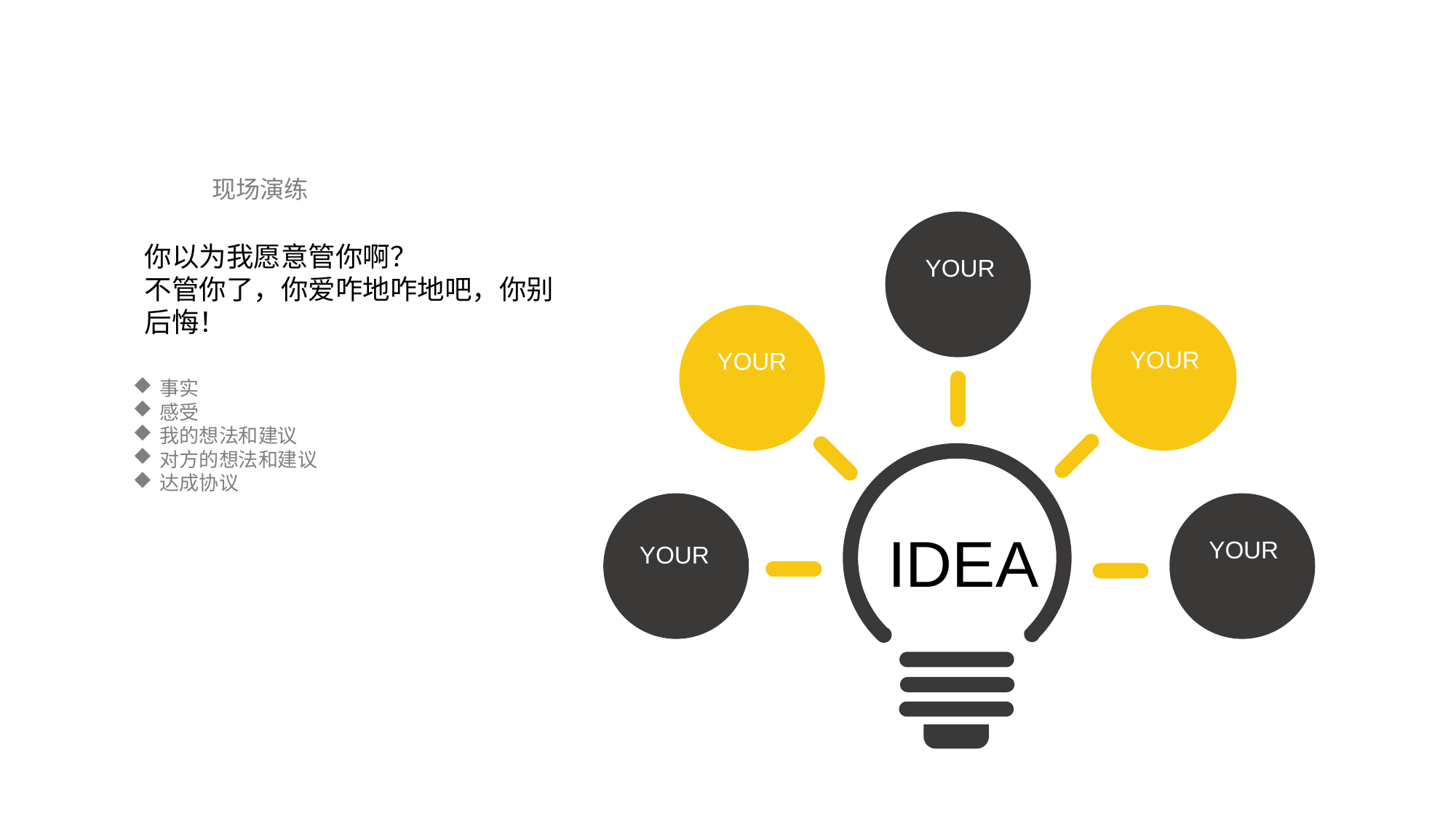

现场演练

你以为我愿意管你啊？
不管你了，你爱咋地咋地吧，你别后悔！
YOUR

YOUR

YOUR

事实
感受
我的想法和建议
对方的想法和建议
达成协议

IDEA
YOUR

YOUR